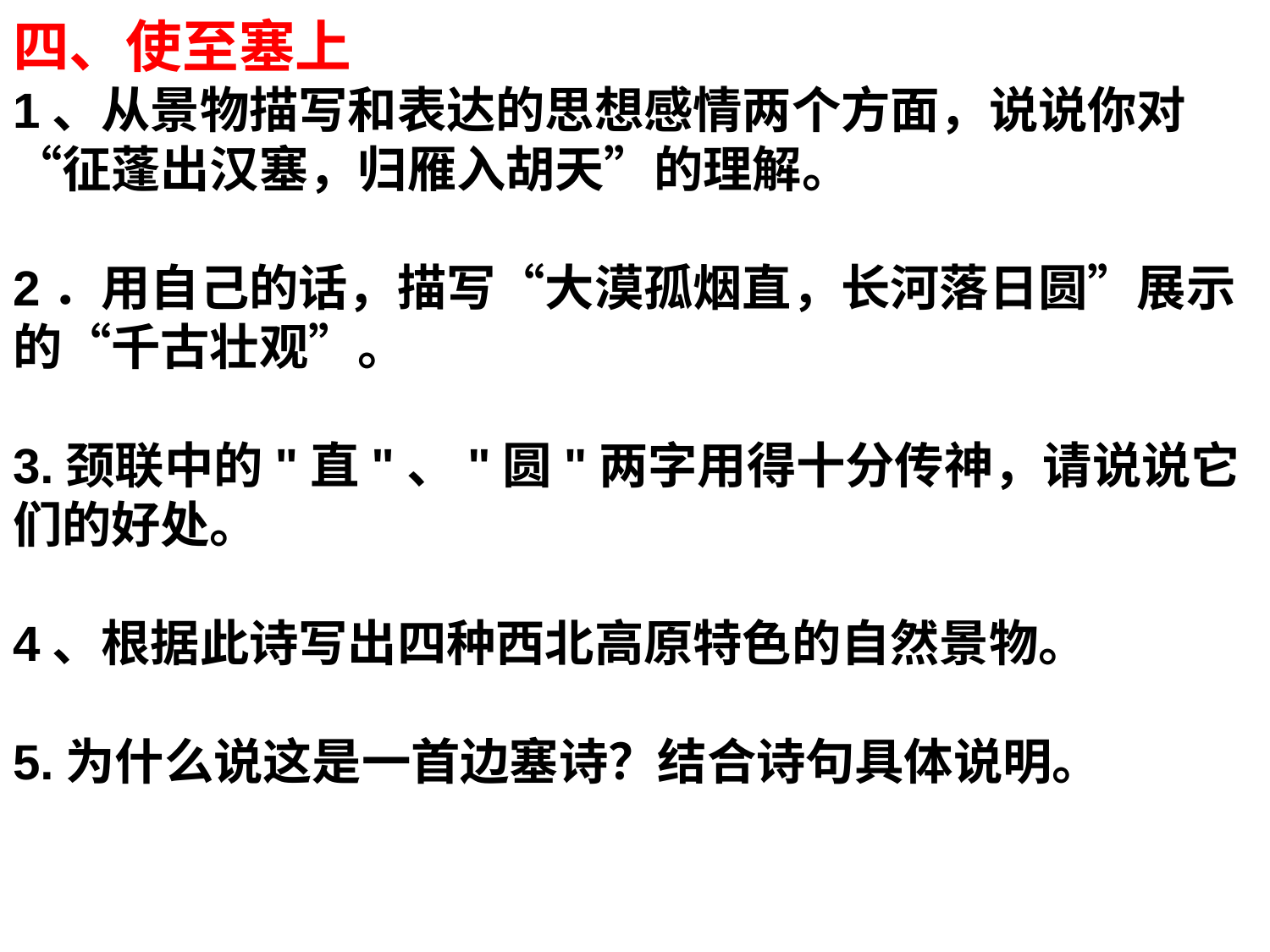

四、使至塞上
1、从景物描写和表达的思想感情两个方面，说说你对“征蓬出汉塞，归雁入胡天”的理解。
2．用自己的话，描写“大漠孤烟直，长河落日圆”展示的“千古壮观”。

3.颈联中的"直"、"圆"两字用得十分传神，请说说它们的好处。
4、根据此诗写出四种西北高原特色的自然景物。

5.为什么说这是一首边塞诗？结合诗句具体说明。